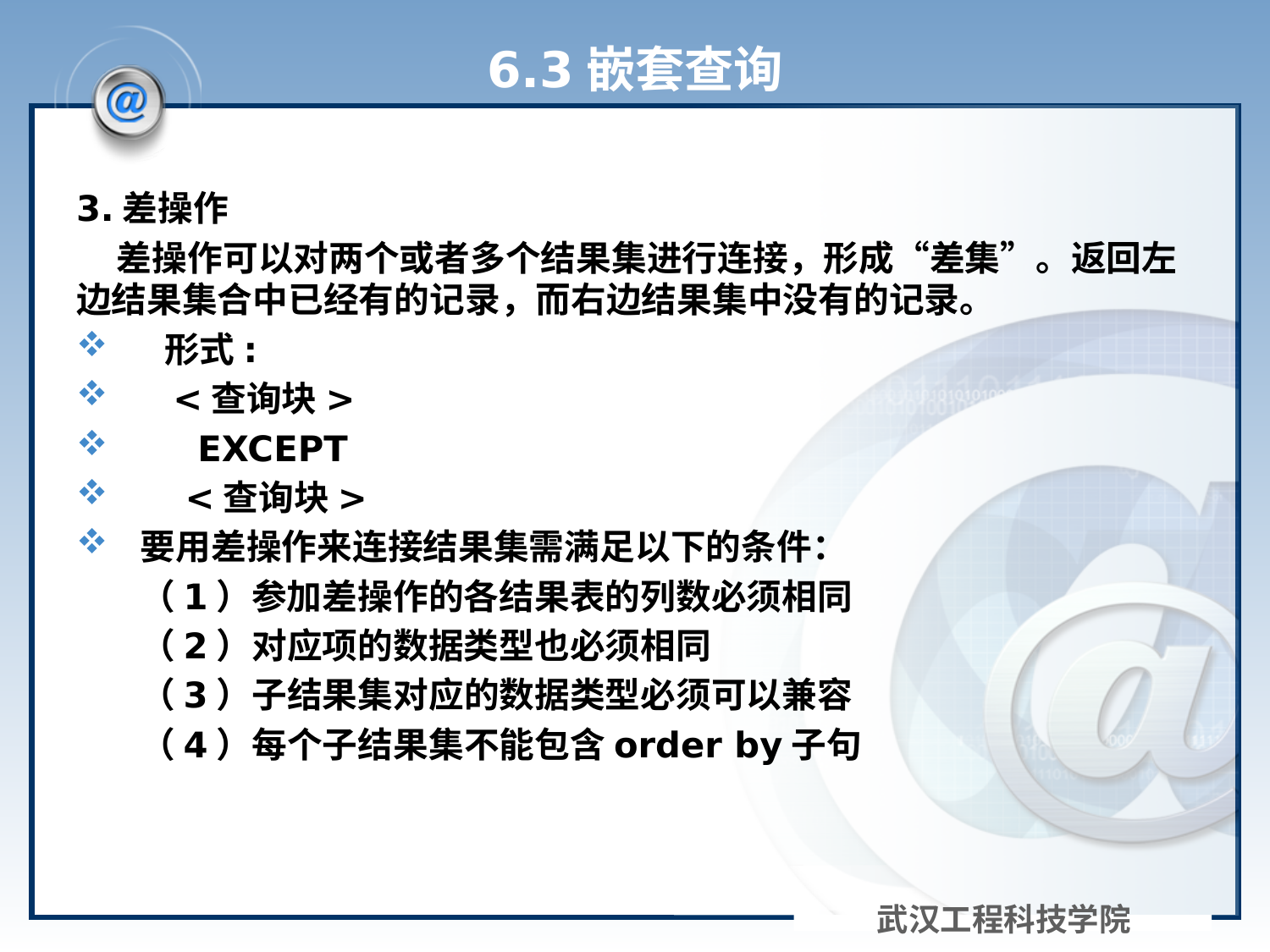

# 6.3嵌套查询
3.差操作
    差操作可以对两个或者多个结果集进行连接，形成“差集”。返回左边结果集合中已经有的记录，而右边结果集中没有的记录。
    形式:
    <查询块>
      EXCEPT
     <查询块>
 要用差操作来连接结果集需满足以下的条件：
（1）参加差操作的各结果表的列数必须相同
（2）对应项的数据类型也必须相同
（3）子结果集对应的数据类型必须可以兼容
（4）每个子结果集不能包含order by子句

武汉工程科技学院